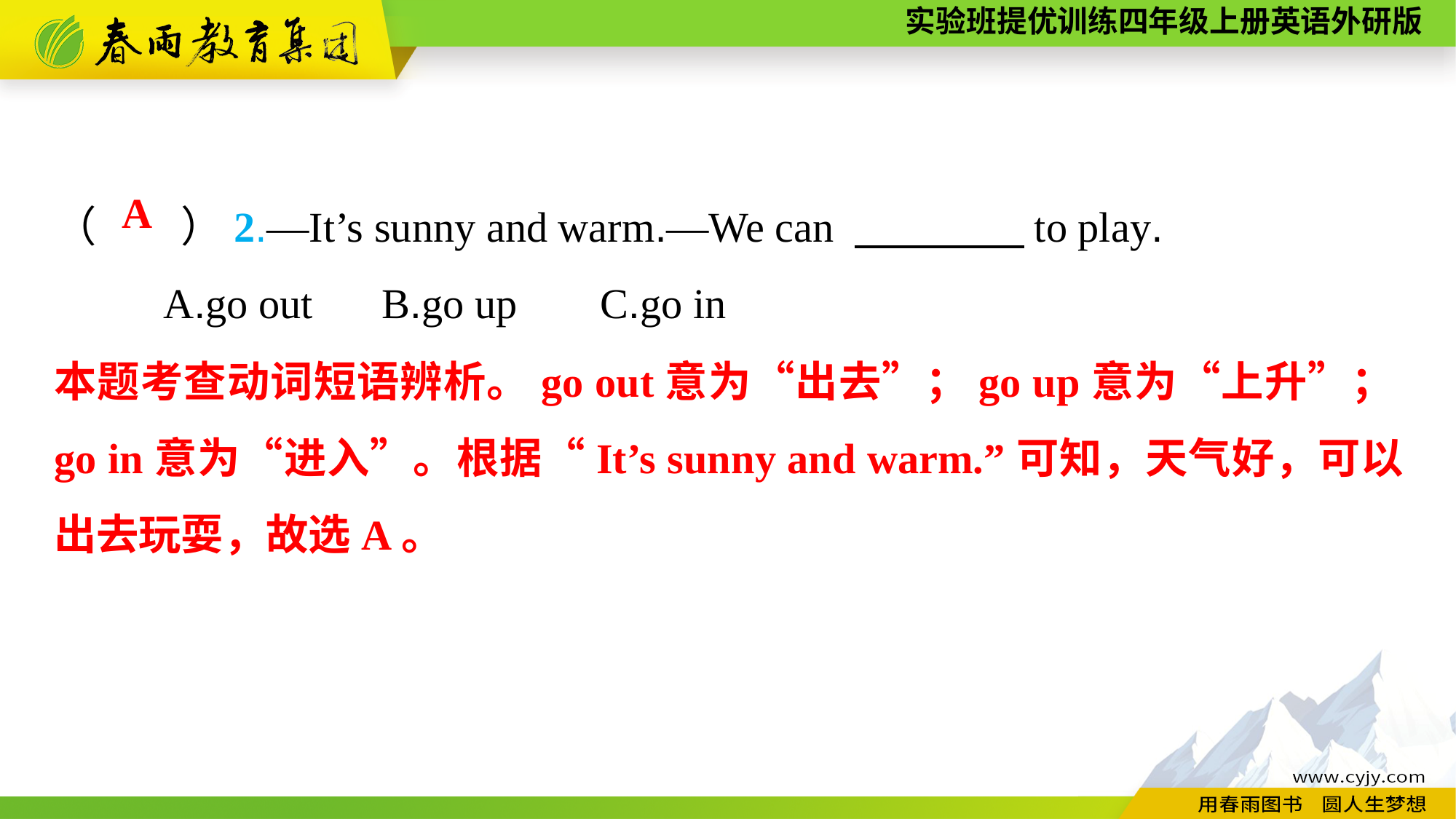

（　　）2.—It’s sunny and warm.—We can 　　　　to play.
	A.go out	B.go up	C.go in
A
本题考查动词短语辨析。go out意为“出去”；go up意为“上升”；go in意为“进入”。根据“It’s sunny and warm.”可知，天气好，可以出去玩耍，故选A。